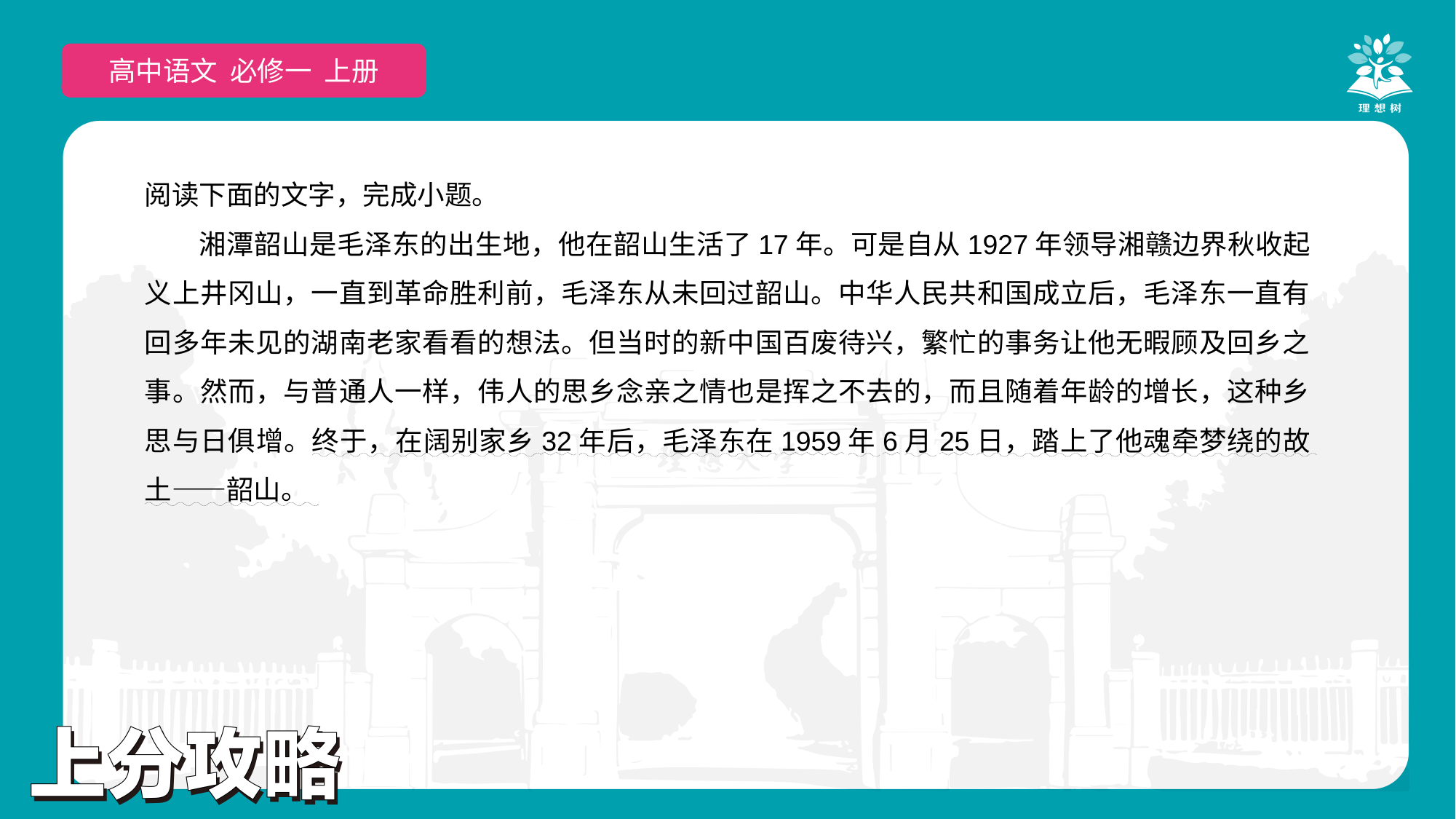

高中语文  选择性必修上
高中语文  必修一  上册
阅读下面的文字，完成小题。
湘潭韶山是毛泽东的出生地，他在韶山生活了17年。可是自从1927年领导湘赣边界秋收起义上井冈山，一直到革命胜利前，毛泽东从未回过韶山。中华人民共和国成立后，毛泽东一直有回多年未见的湖南老家看看的想法。但当时的新中国百废待兴，繁忙的事务让他无暇顾及回乡之事。然而，与普通人一样，伟人的思乡念亲之情也是挥之不去的，而且随着年龄的增长，这种乡思与日俱增。终于，在阔别家乡32年后，毛泽东在1959年6月25日，踏上了他魂牵梦绕的故土——韶山。